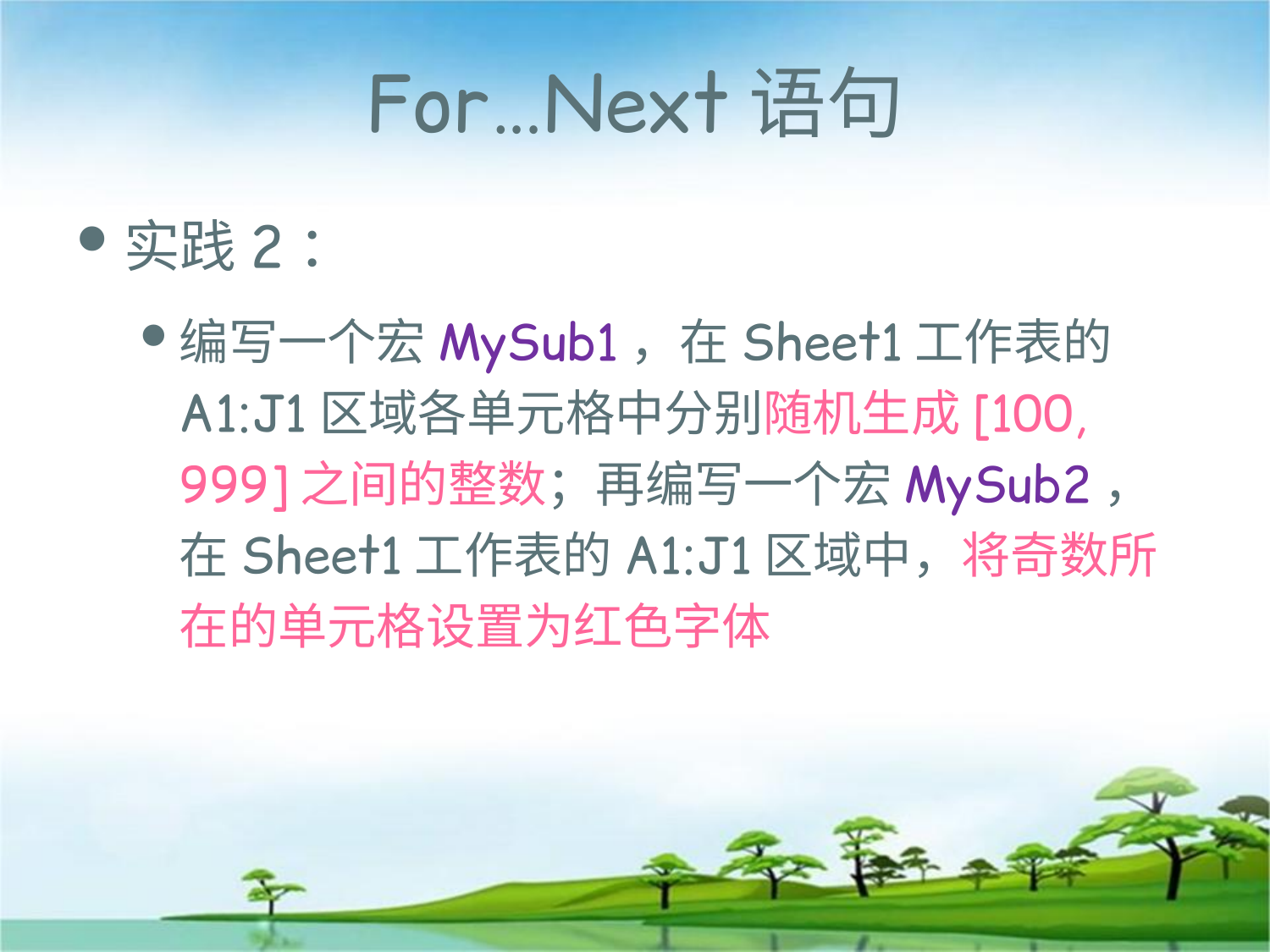

# For…Next语句
实践2：
编写一个宏MySub1，在Sheet1工作表的A1:J1区域各单元格中分别随机生成[100, 999]之间的整数；再编写一个宏MySub2，在Sheet1工作表的A1:J1区域中，将奇数所在的单元格设置为红色字体